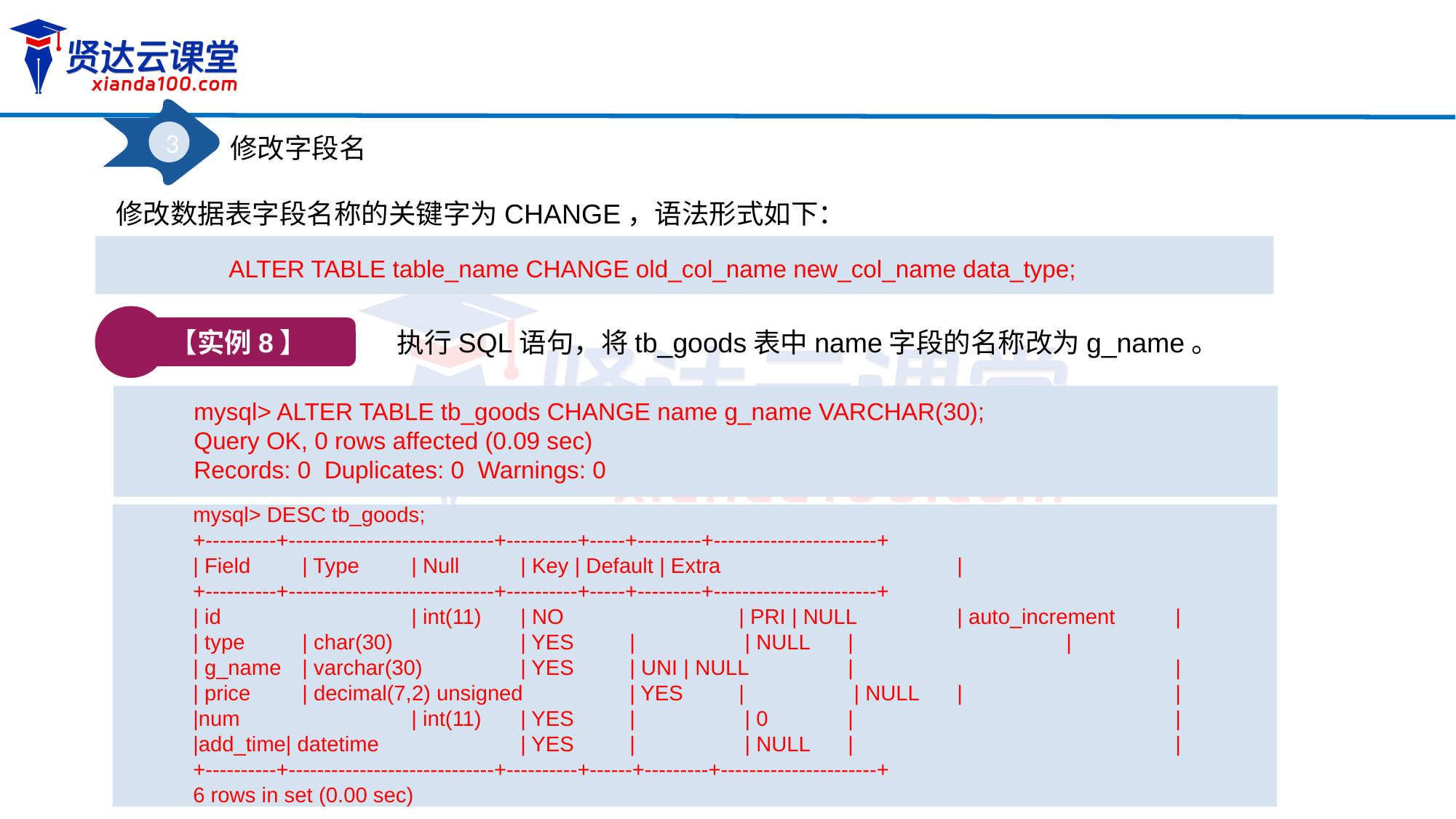

3
修改字段名
修改数据表字段名称的关键字为CHANGE，语法形式如下：

ALTER TABLE table_name CHANGE old_col_name new_col_name data_type;

【实例8】
执行SQL语句，将tb_goods表中name字段的名称改为g_name。

mysql> ALTER TABLE tb_goods CHANGE name g_name VARCHAR(30);
Query OK, 0 rows affected (0.09 sec)
Records: 0  Duplicates: 0  Warnings: 0
mysql> DESC tb_goods;
+----------+-----------------------------+----------+-----+---------+-----------------------+
| Field	| Type	| Null	| Key | Default | Extra			|
+----------+-----------------------------+----------+-----+---------+-----------------------+
| id		| int(11)	| NO		| PRI | NULL	| auto_increment	|
| type	| char(30)		| YES	|	 | NULL	|		|
| g_name	| varchar(30)	| YES	| UNI | NULL	|			|
| price	| decimal(7,2) unsigned	| YES	|	 | NULL	|		|
|num		| int(11)	| YES	|	 | 0	|			|
|add_time| datetime		| YES	|	 | NULL	|			|
+----------+-----------------------------+----------+------+---------+----------------------+
6 rows in set (0.00 sec)